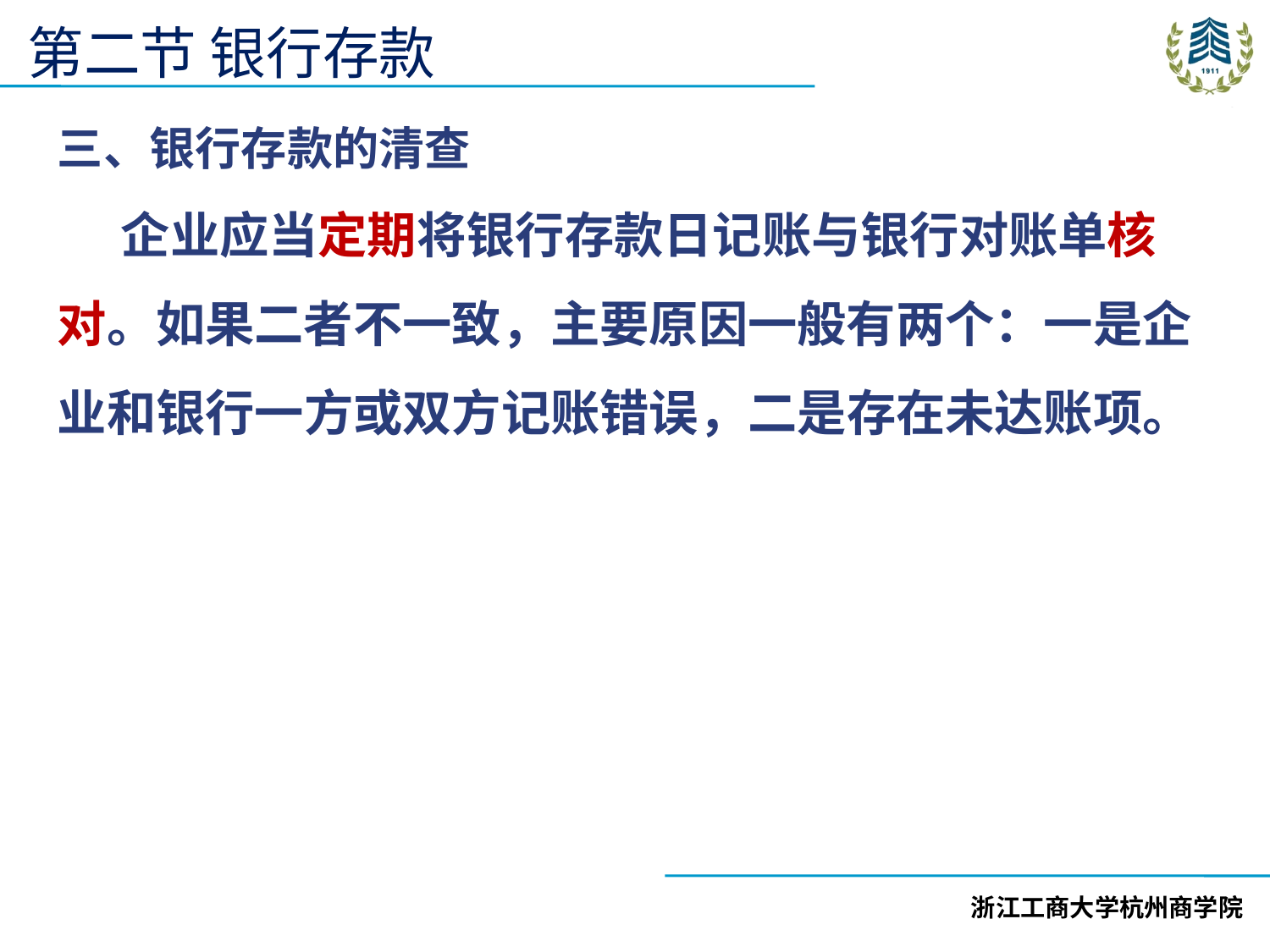

第二节 银行存款
三、银行存款的清查
企业应当定期将银行存款日记账与银行对账单核对。如果二者不一致，主要原因一般有两个：一是企业和银行一方或双方记账错误，二是存在未达账项。